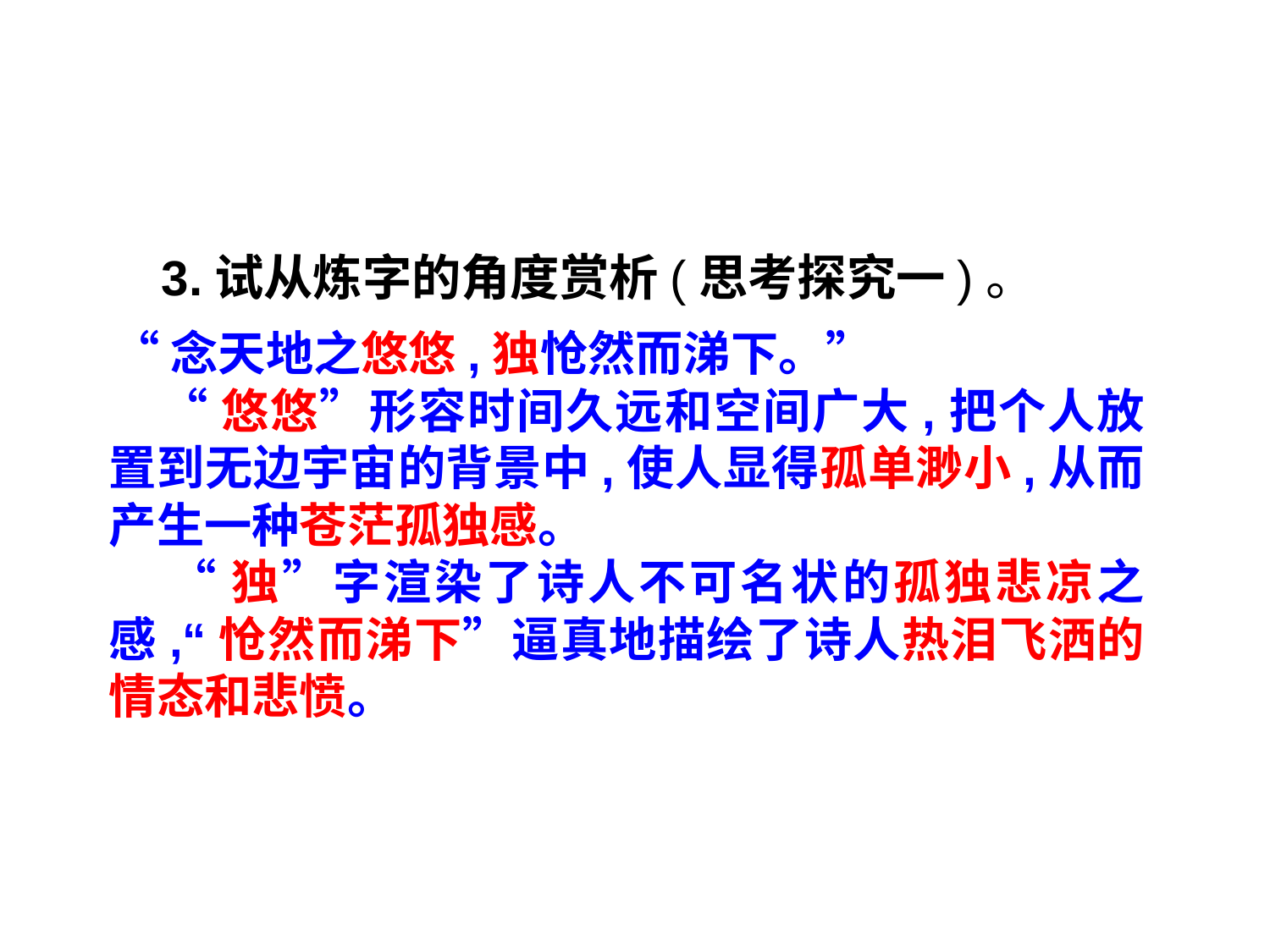

3.试从炼字的角度赏析(思考探究一)。
      “念天地之悠悠,独怆然而涕下。”
    “悠悠”形容时间久远和空间广大,把个人放置到无边宇宙的背景中,使人显得孤单渺小,从而产生一种苍茫孤独感。
    “独”字渲染了诗人不可名状的孤独悲凉之感,“怆然而涕下”逼真地描绘了诗人热泪飞洒的情态和悲愤。